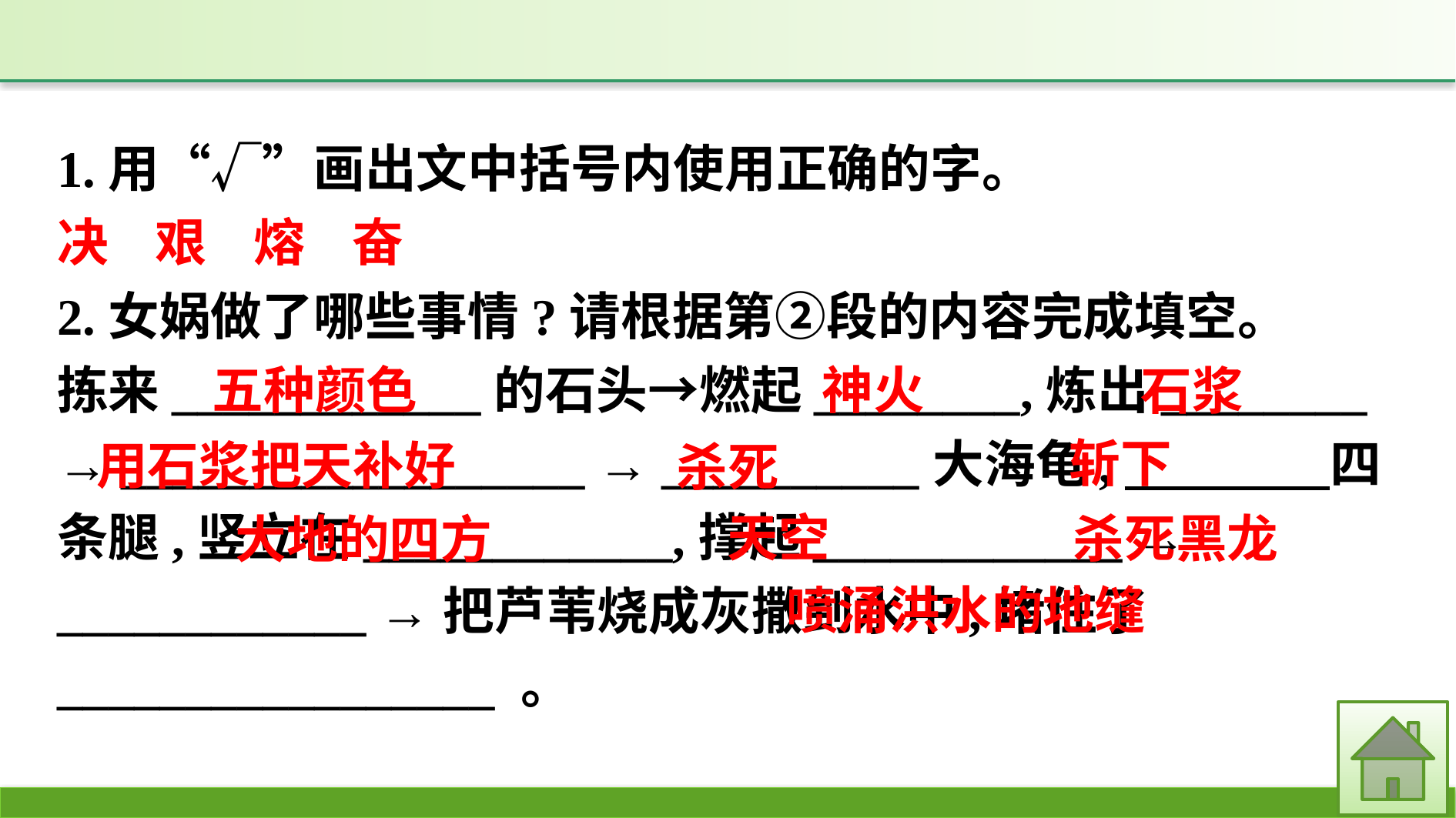

1.用“√”画出文中括号内使用正确的字。
决    艰    熔    奋
2.女娲做了哪些事情?请根据第②段的内容完成填空。
拣来____________的石头→燃起________,炼出________ → __________________ → __________大海龟,　　　　四条腿,竖立在____________,撑起____________ → ____________ →把芦苇烧成灰撒到水中,堵住了_________________ 。
五种颜色
神火
石浆
斩下
用石浆把天补好
杀死
天空
杀死黑龙
大地的四方
　喷涌洪水的地缝